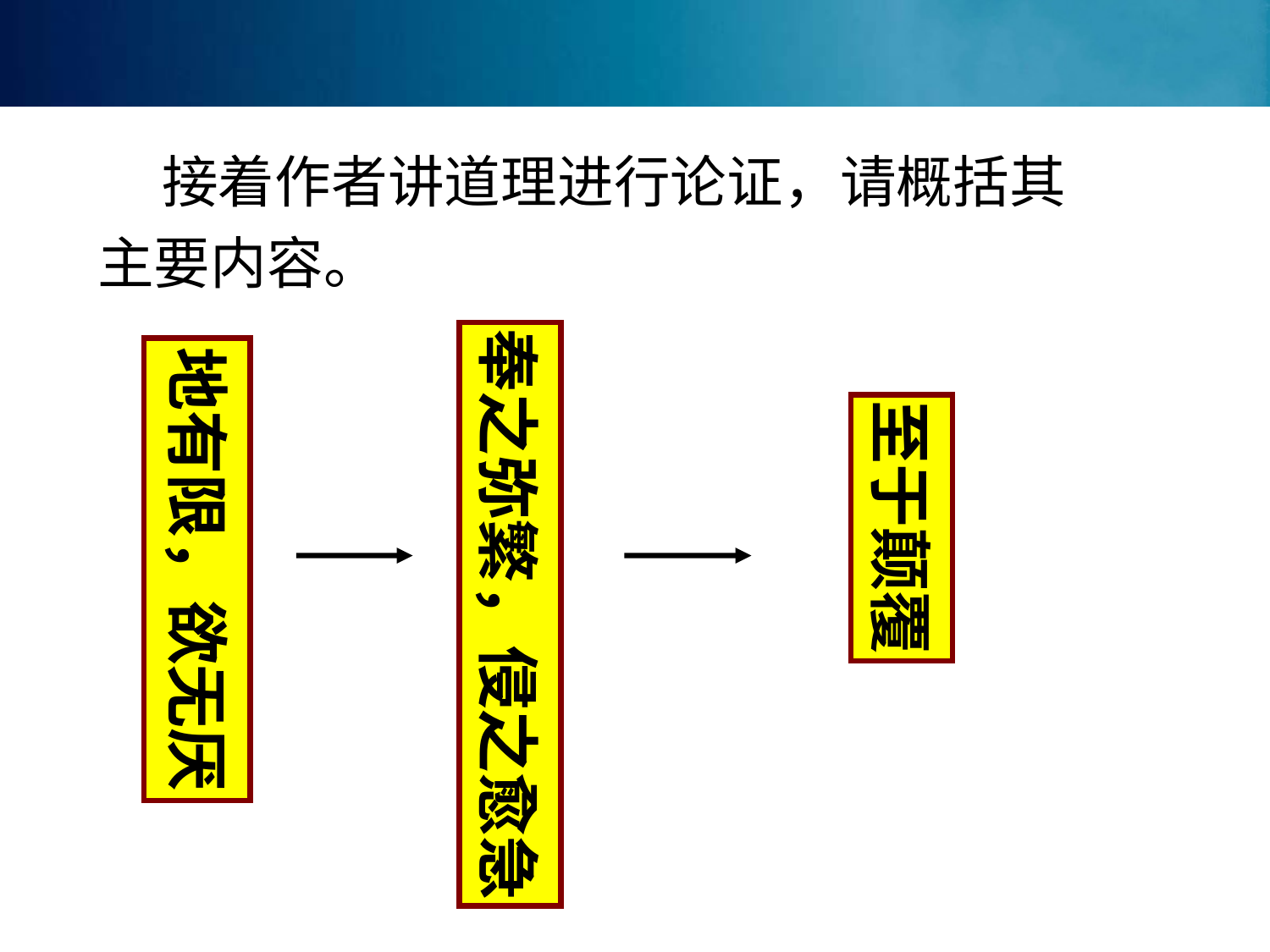

接着作者讲道理进行论证，请概括其主要内容。
奉之弥繁，侵之愈急
地有限，欲无厌
至于颠覆